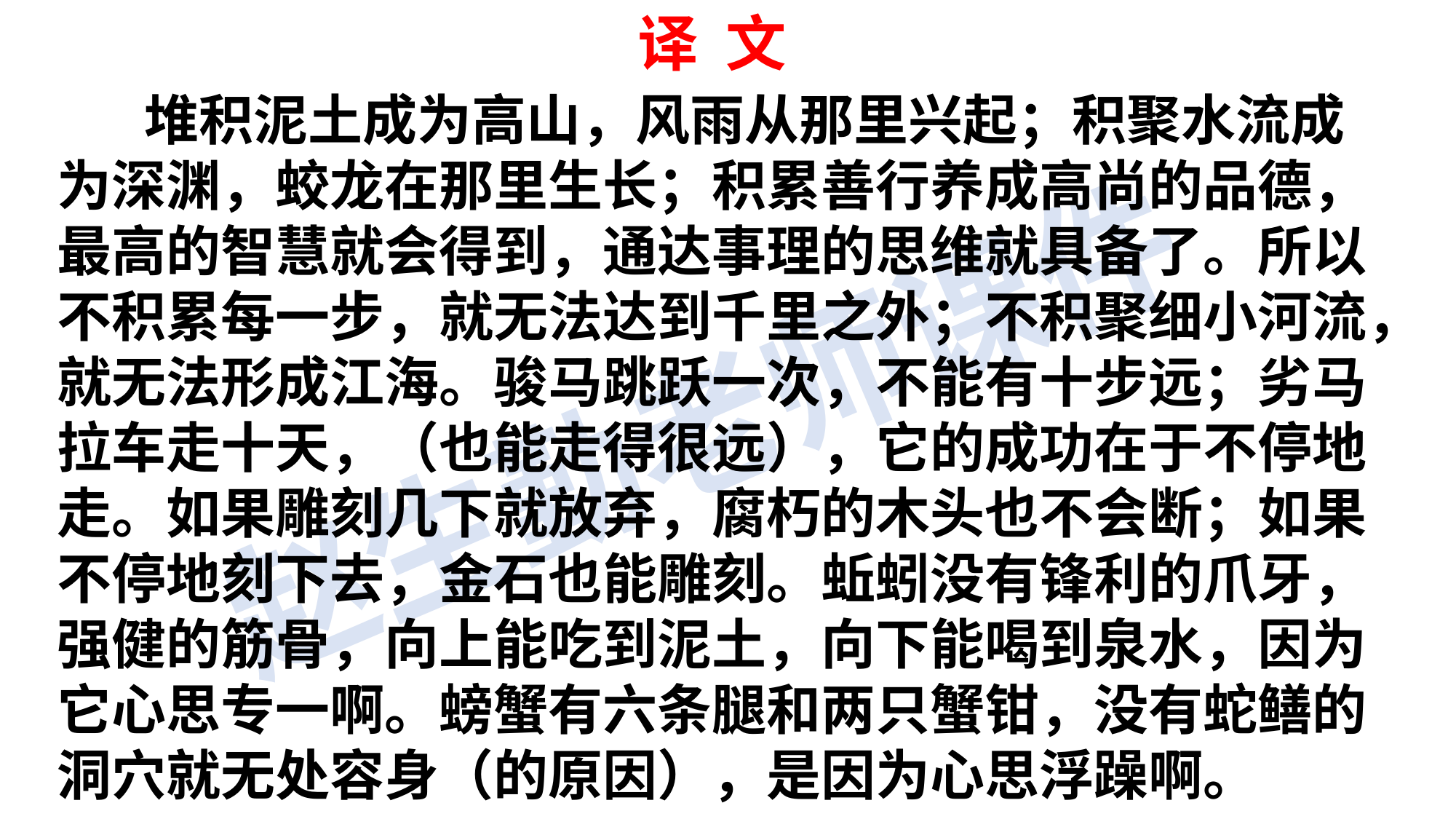

译  文
      堆积泥土成为高山，风雨从那里兴起；积聚水流成为深渊，蛟龙在那里生长；积累善行养成高尚的品德，最高的智慧就会得到，通达事理的思维就具备了。所以不积累每一步，就无法达到千里之外；不积聚细小河流，就无法形成江海。骏马跳跃一次，不能有十步远；劣马拉车走十天，（也能走得很远），它的成功在于不停地走。如果雕刻几下就放弃，腐朽的木头也不会断；如果不停地刻下去，金石也能雕刻。蚯蚓没有锋利的爪牙，强健的筋骨，向上能吃到泥土，向下能喝到泉水，因为它心思专一啊。螃蟹有六条腿和两只蟹钳，没有蛇鳝的洞穴就无处容身（的原因），是因为心思浮躁啊。